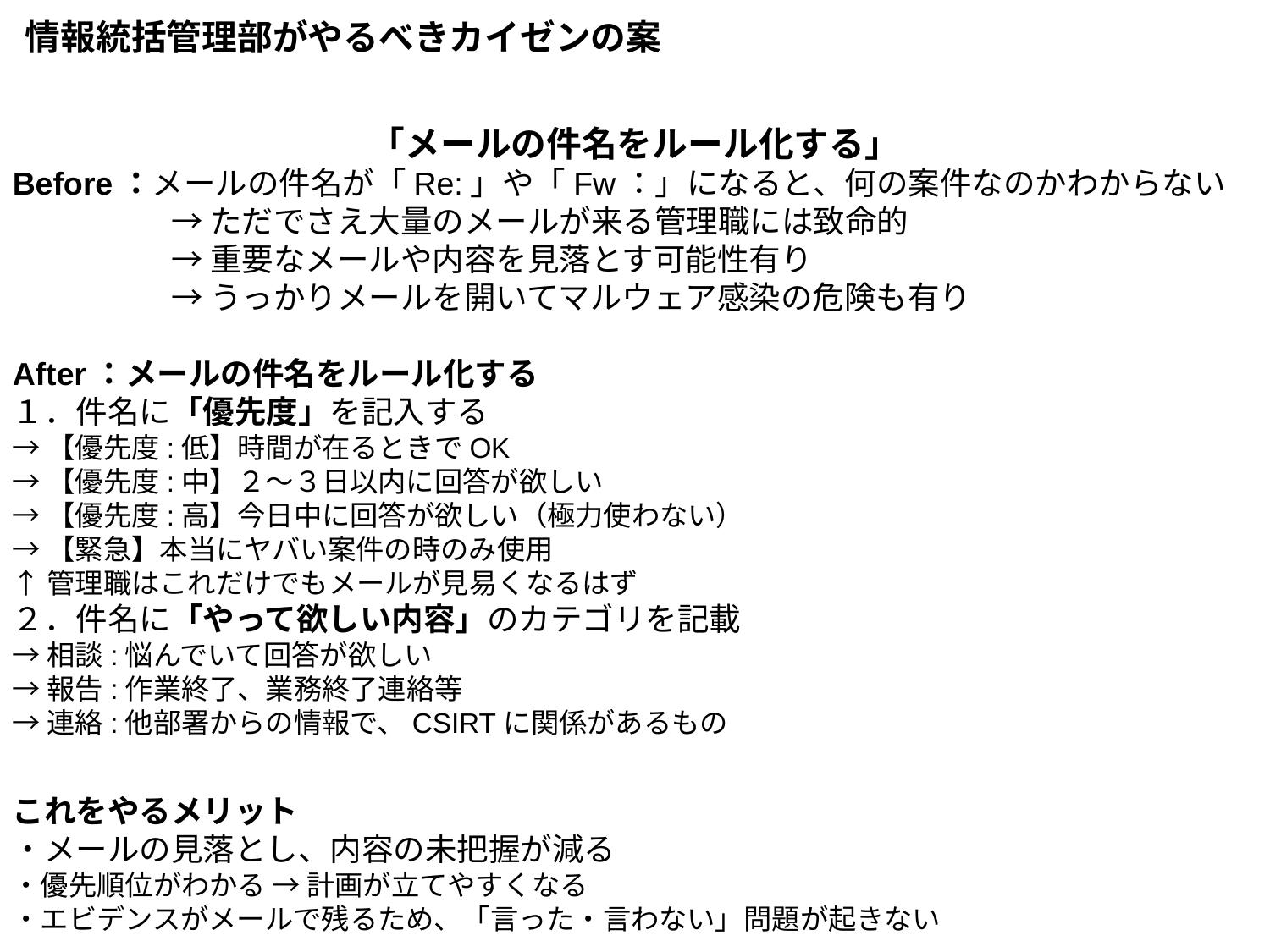

情報統括管理部がやるべきカイゼンの案
「メールの件名をルール化する」
Before：メールの件名が「Re:」や「Fw：」になると、何の案件なのかわからない
　　　　　→ ただでさえ大量のメールが来る管理職には致命的
　　　　　→ 重要なメールや内容を見落とす可能性有り
　　　　　→ うっかりメールを開いてマルウェア感染の危険も有り

After：メールの件名をルール化する
１．件名に「優先度」を記入する
→【優先度:低】時間が在るときでOK
→【優先度:中】２～３日以内に回答が欲しい
→【優先度:高】今日中に回答が欲しい（極力使わない）
→【緊急】本当にヤバい案件の時のみ使用
↑管理職はこれだけでもメールが見易くなるはず
２．件名に「やって欲しい内容」のカテゴリを記載
→相談:悩んでいて回答が欲しい
→報告:作業終了、業務終了連絡等
→連絡:他部署からの情報で、CSIRTに関係があるもの
これをやるメリット
・メールの見落とし、内容の未把握が減る
・優先順位がわかる → 計画が立てやすくなる
・エビデンスがメールで残るため、「言った・言わない」問題が起きない